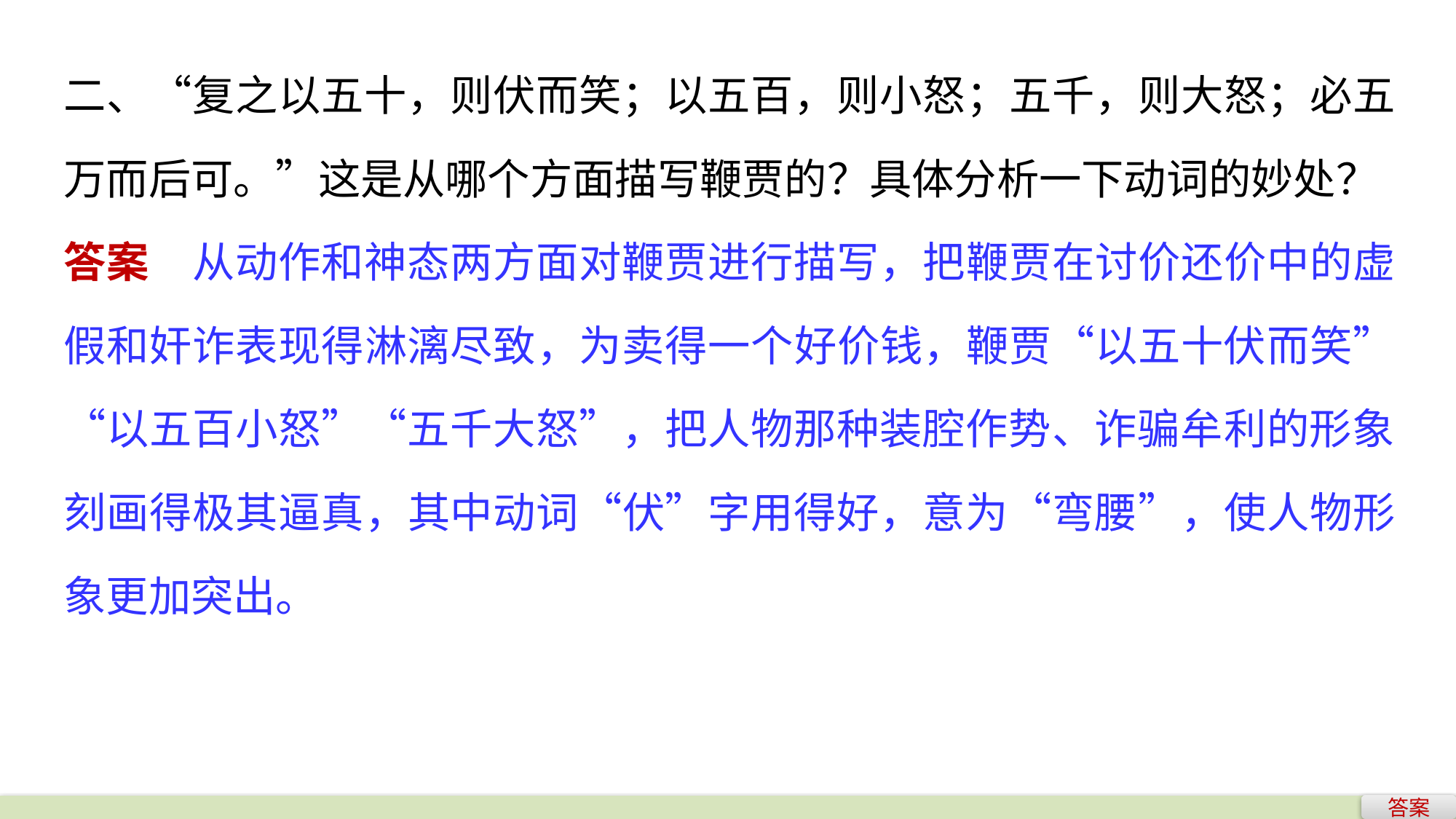

二、“复之以五十，则伏而笑；以五百，则小怒；五千，则大怒；必五万而后可。”这是从哪个方面描写鞭贾的？具体分析一下动词的妙处？
答案　从动作和神态两方面对鞭贾进行描写，把鞭贾在讨价还价中的虚假和奸诈表现得淋漓尽致，为卖得一个好价钱，鞭贾“以五十伏而笑”“以五百小怒”“五千大怒”，把人物那种装腔作势、诈骗牟利的形象刻画得极其逼真，其中动词“伏”字用得好，意为“弯腰”，使人物形象更加突出。
答案